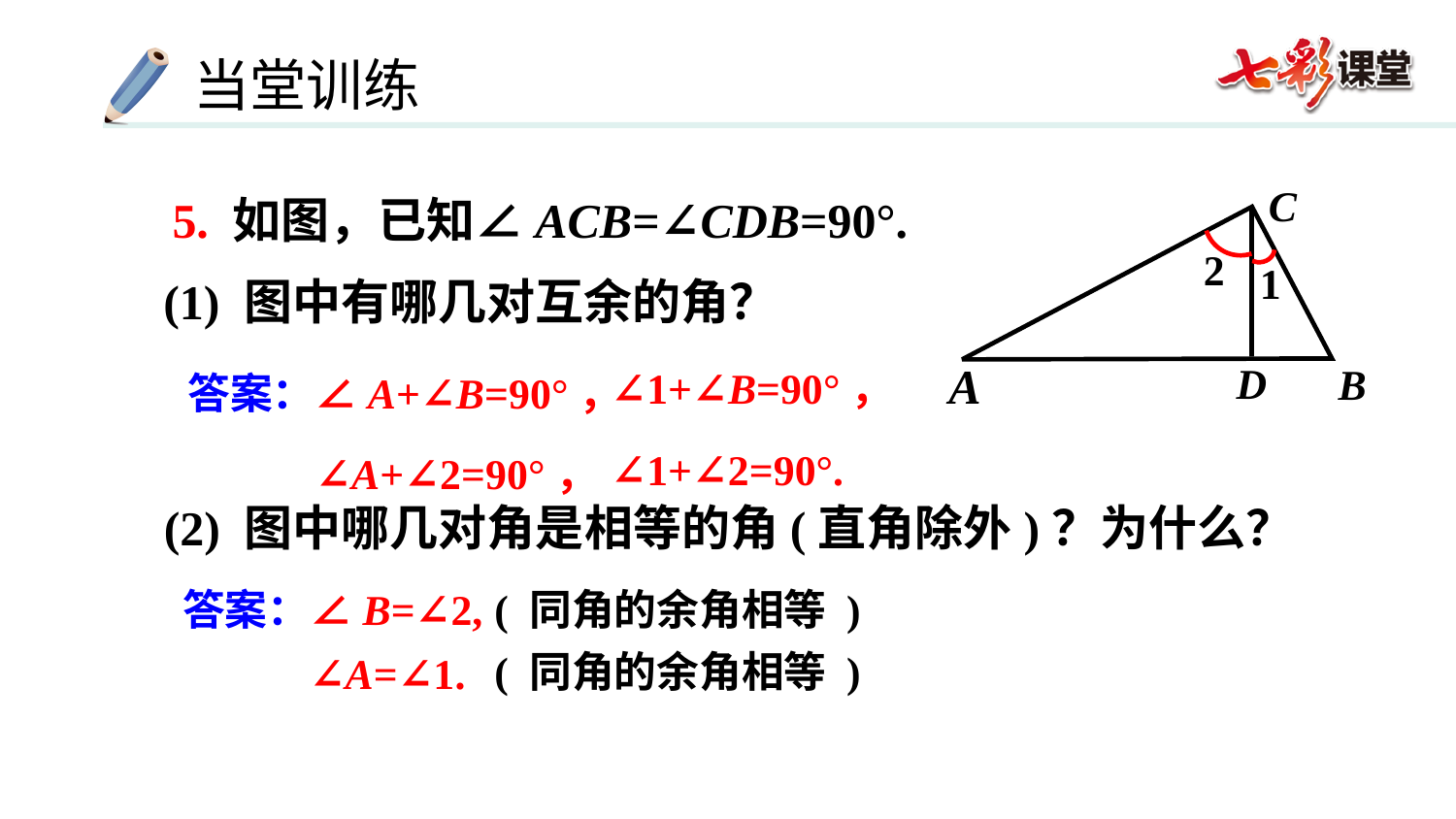

C

2

1
A
D
B

5. 如图，已知∠ACB=∠CDB=90°.
(1) 图中有哪几对互余的角？
∠1+∠B=90°，
∠1+∠2=90°.
答案：∠A+∠B=90°，
            ∠A+∠2=90°，
(2) 图中哪几对角是相等的角(直角除外)？为什么？
( 同角的余角相等 )
答案：∠B=∠2,
( 同角的余角相等 )
∠A=∠1.